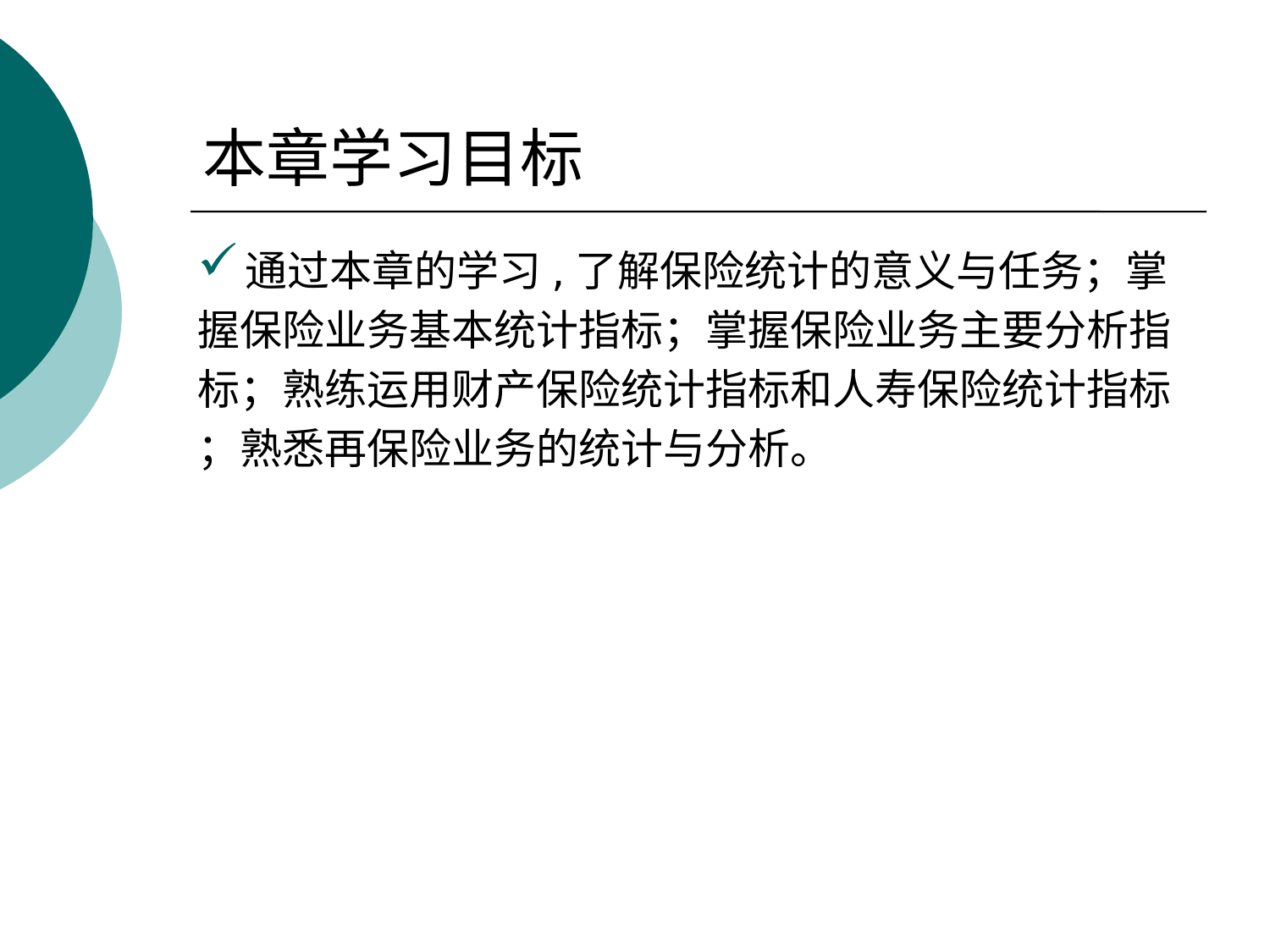

# 本章学习目标
通过本章的学习,了解保险统计的意义与任务；掌
握保险业务基本统计指标；掌握保险业务主要分析指
标；熟练运用财产保险统计指标和人寿保险统计指标
；熟悉再保险业务的统计与分析。